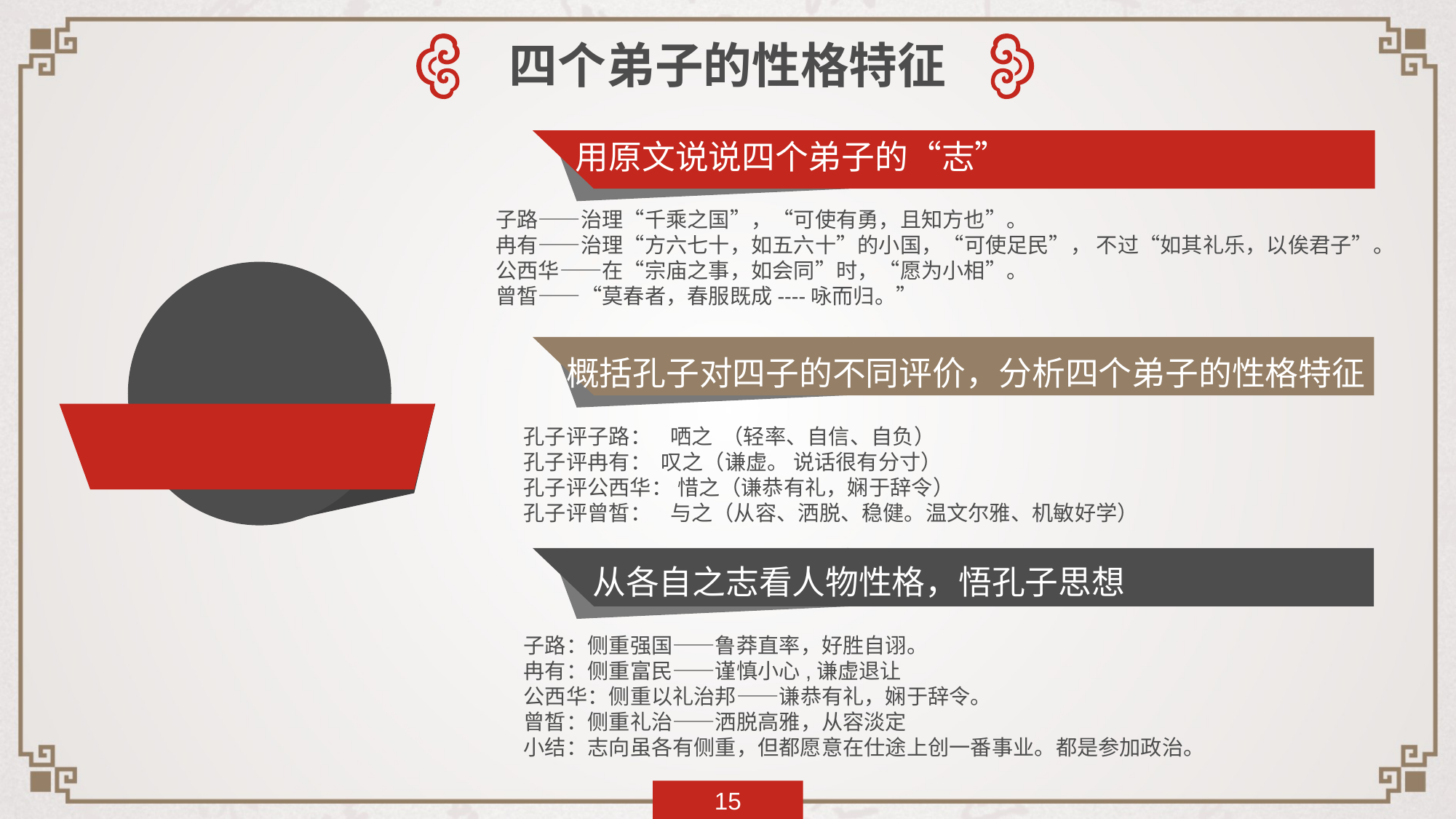

四个弟子的性格特征

用原文说说四个弟子的“志”
子路——治理“千乘之国”，“可使有勇，且知方也”。
冉有——治理“方六七十，如五六十”的小国，“可使足民”， 不过“如其礼乐，以俟君子”。
公西华——在“宗庙之事，如会同”时，“愿为小相”。
曾皙——“莫春者，春服既成----咏而归。”

概括孔子对四子的不同评价，分析四个弟子的性格特征

孔子评子路：    哂之  （轻率、自信、自负）
孔子评冉有：  叹之（谦虚。 说话很有分寸）
孔子评公西华： 惜之（谦恭有礼，娴于辞令）
孔子评曾皙：    与之（从容、洒脱、稳健。温文尔雅、机敏好学）

从各自之志看人物性格，悟孔子思想
子路：侧重强国——鲁莽直率，好胜自诩。
冉有：侧重富民——谨慎小心,谦虚退让
公西华：侧重以礼治邦——谦恭有礼，娴于辞令。
曾皙：侧重礼治——洒脱高雅，从容淡定
小结：志向虽各有侧重，但都愿意在仕途上创一番事业。都是参加政治。